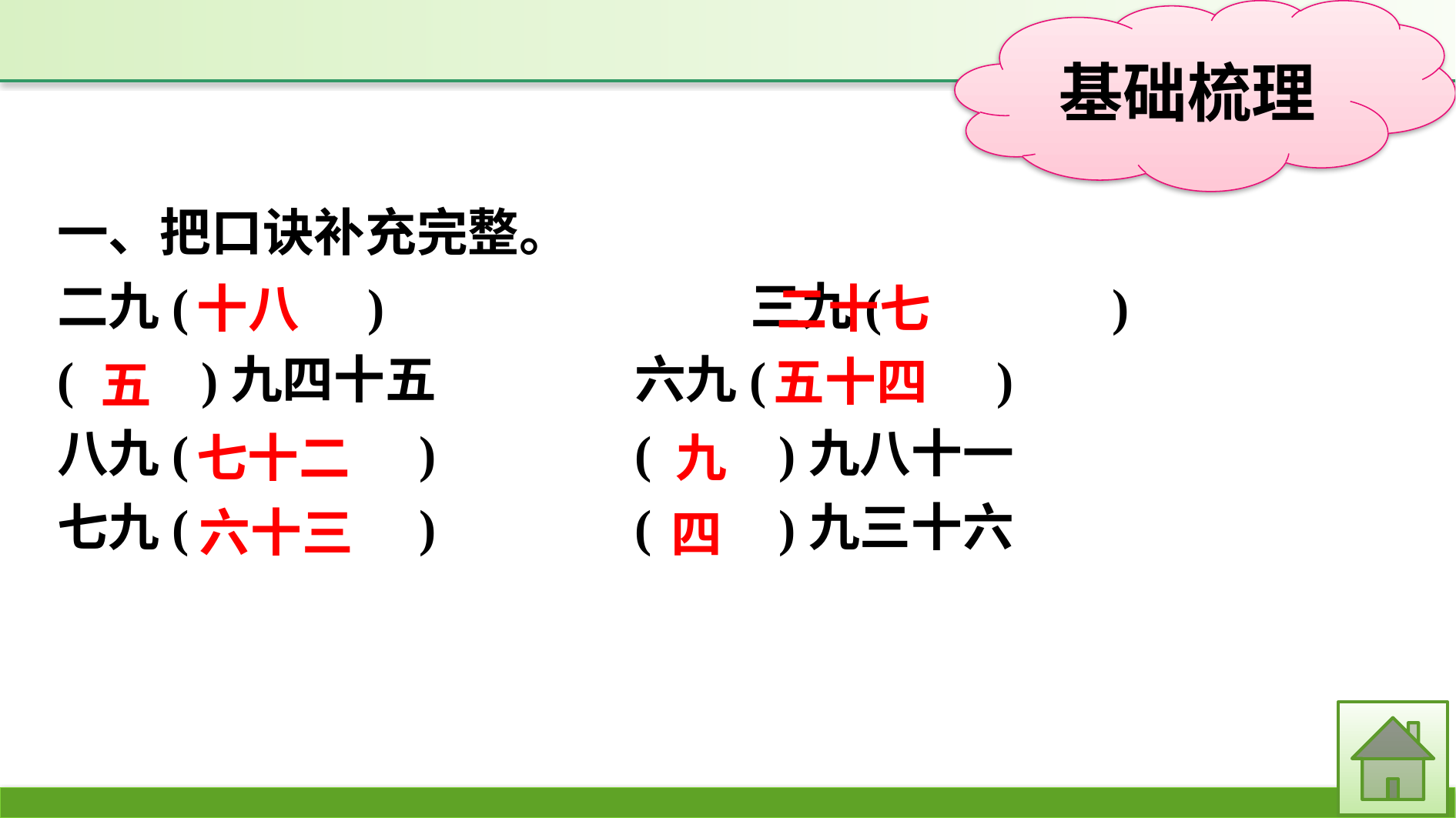

一、把口诀补充完整。
二九(　　　)　　			三九(　　　　)
(　　)九四十五			六九(　　　　)
八九(　　　　)			(　　)九八十一
七九(　　　　)			(　　)九三十六
十八
二十七
五十四
五
七十二
九
六十三
四